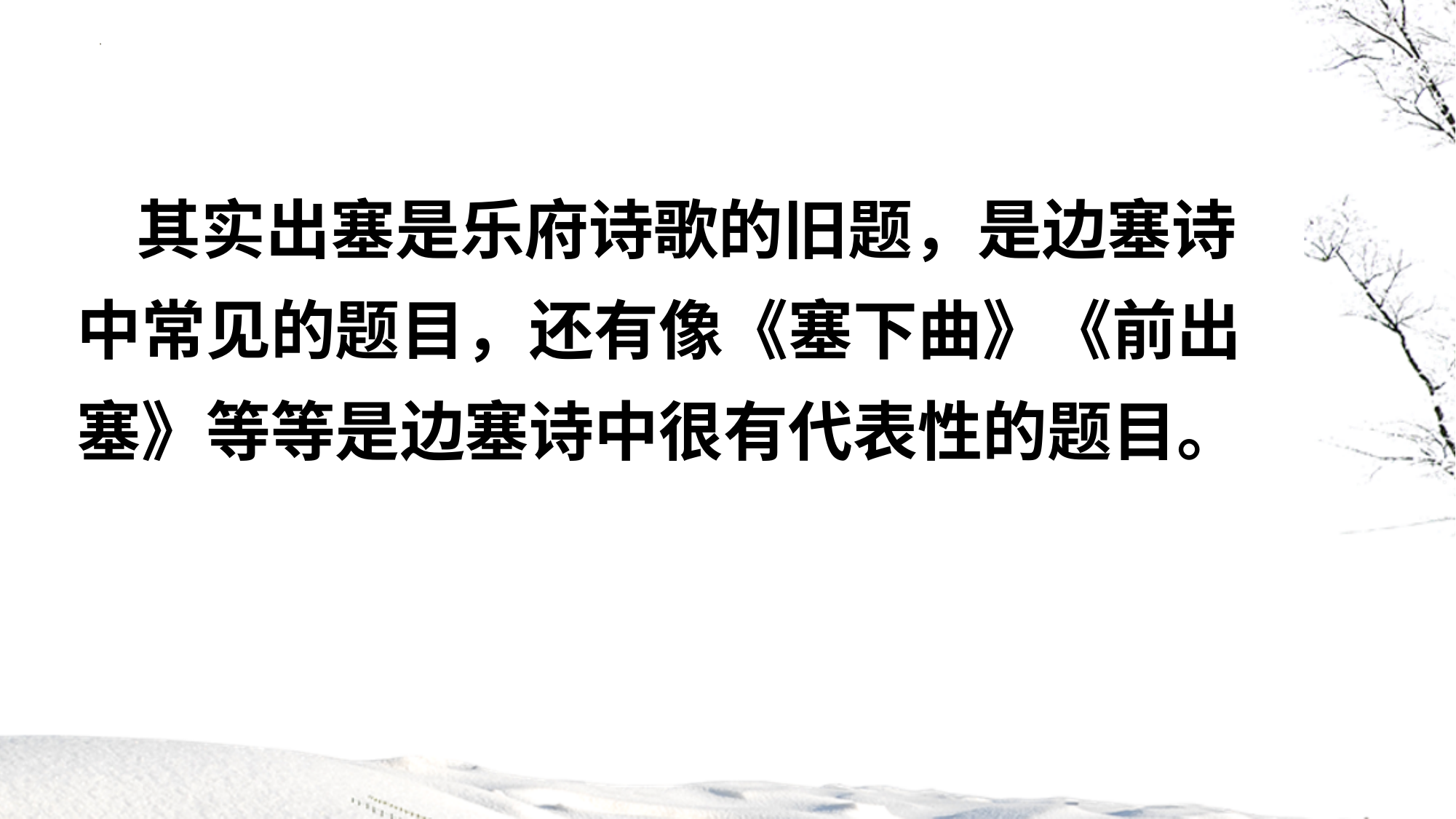

其实出塞是乐府诗歌的旧题，是边塞诗中常见的题目，还有像《塞下曲》《前出塞》等等是边塞诗中很有代表性的题目。